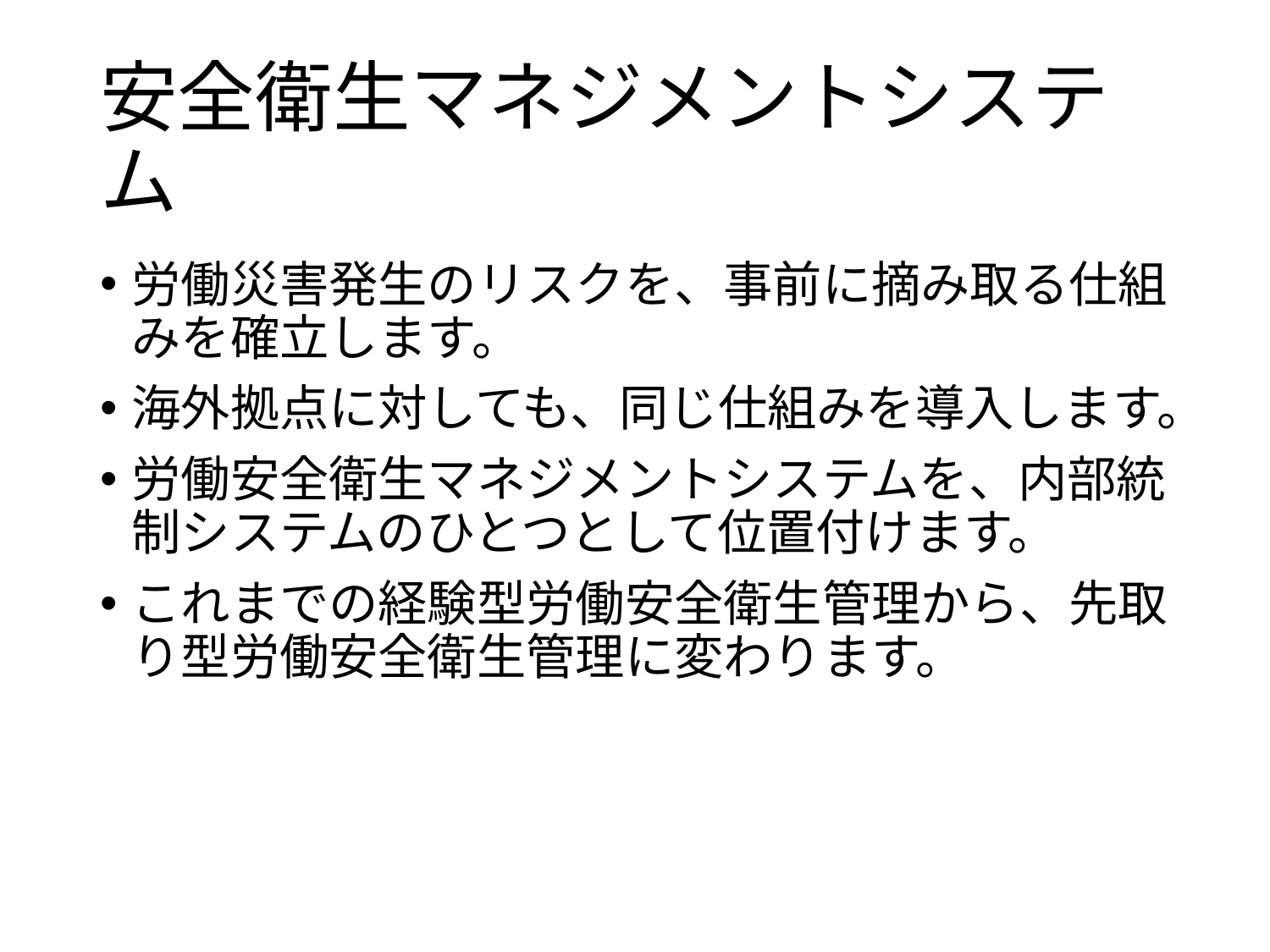

# 安全衛生マネジメントシステム
労働災害発生のリスクを、事前に摘み取る仕組みを確立します。
海外拠点に対しても、同じ仕組みを導入します。
労働安全衛生マネジメントシステムを、内部統制システムのひとつとして位置付けます。
これまでの経験型労働安全衛生管理から、先取り型労働安全衛生管理に変わります。